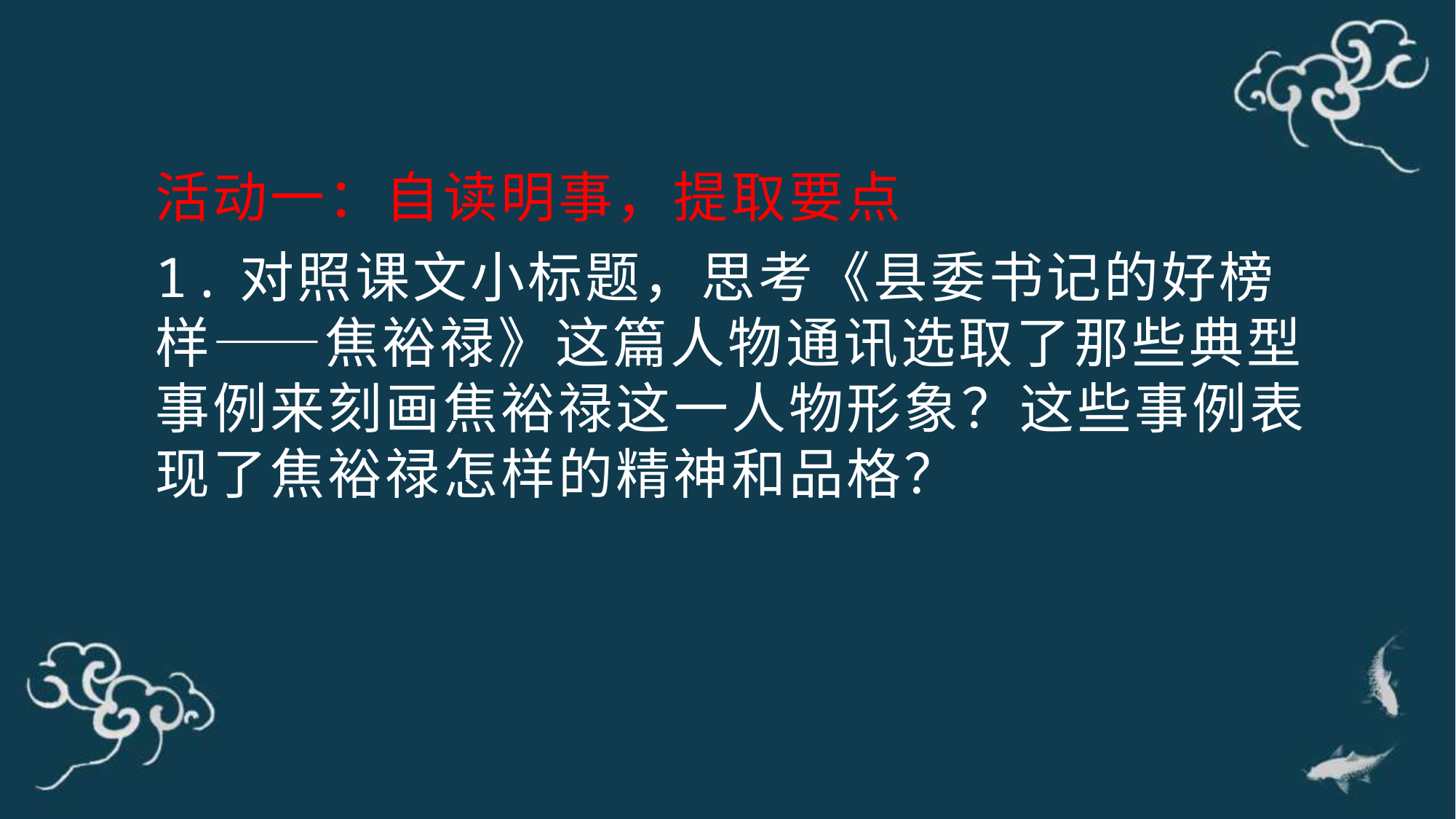

活动一：自读明事，提取要点
1.对照课文小标题，思考《县委书记的好榜样——焦裕禄》这篇人物通讯选取了那些典型事例来刻画焦裕禄这一人物形象？这些事例表现了焦裕禄怎样的精神和品格？